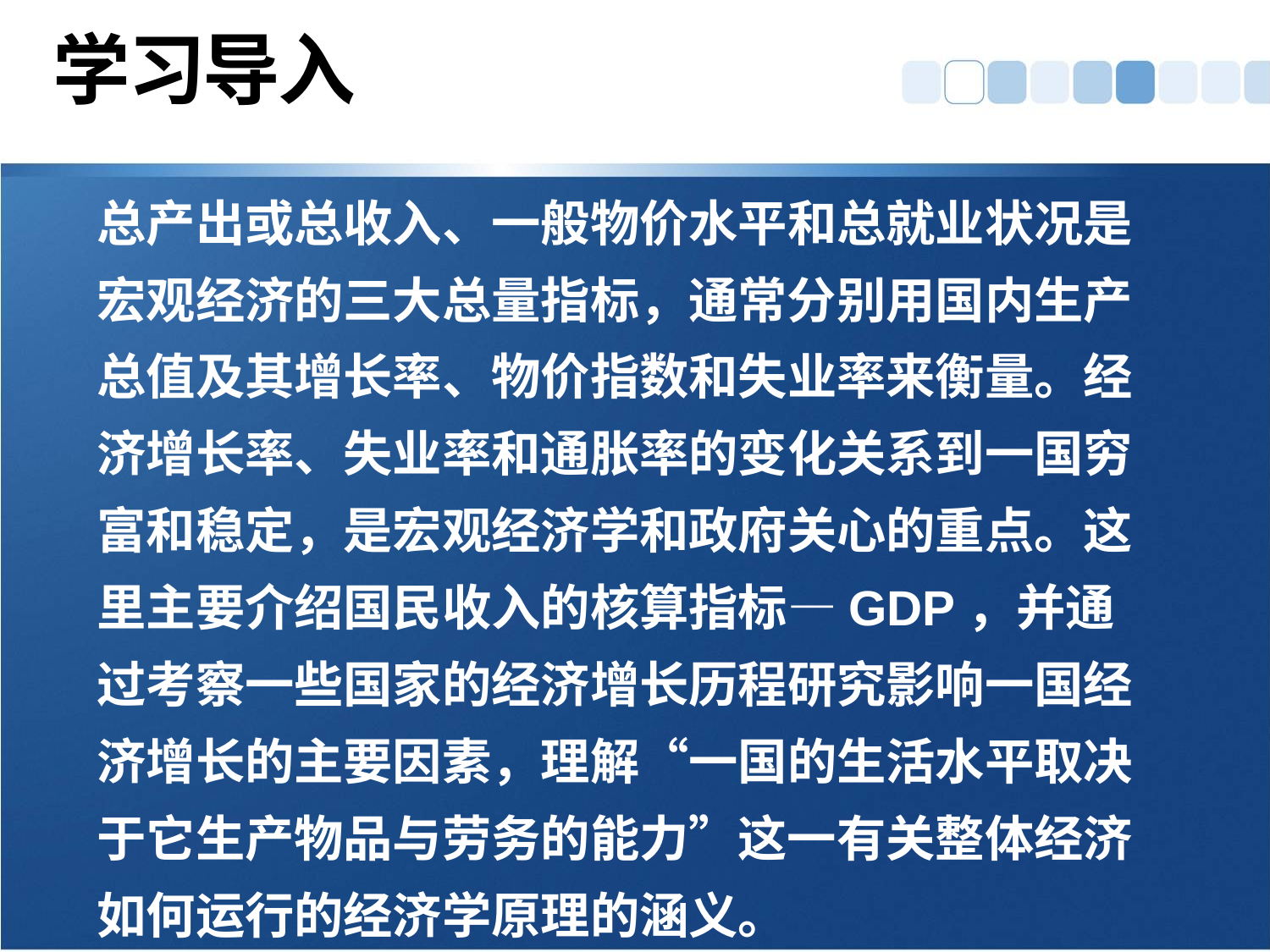

# 学习导入
总产出或总收入、一般物价水平和总就业状况是宏观经济的三大总量指标，通常分别用国内生产总值及其增长率、物价指数和失业率来衡量。经济增长率、失业率和通胀率的变化关系到一国穷富和稳定，是宏观经济学和政府关心的重点。这里主要介绍国民收入的核算指标—GDP，并通过考察一些国家的经济增长历程研究影响一国经济增长的主要因素，理解“一国的生活水平取决于它生产物品与劳务的能力”这一有关整体经济如何运行的经济学原理的涵义。